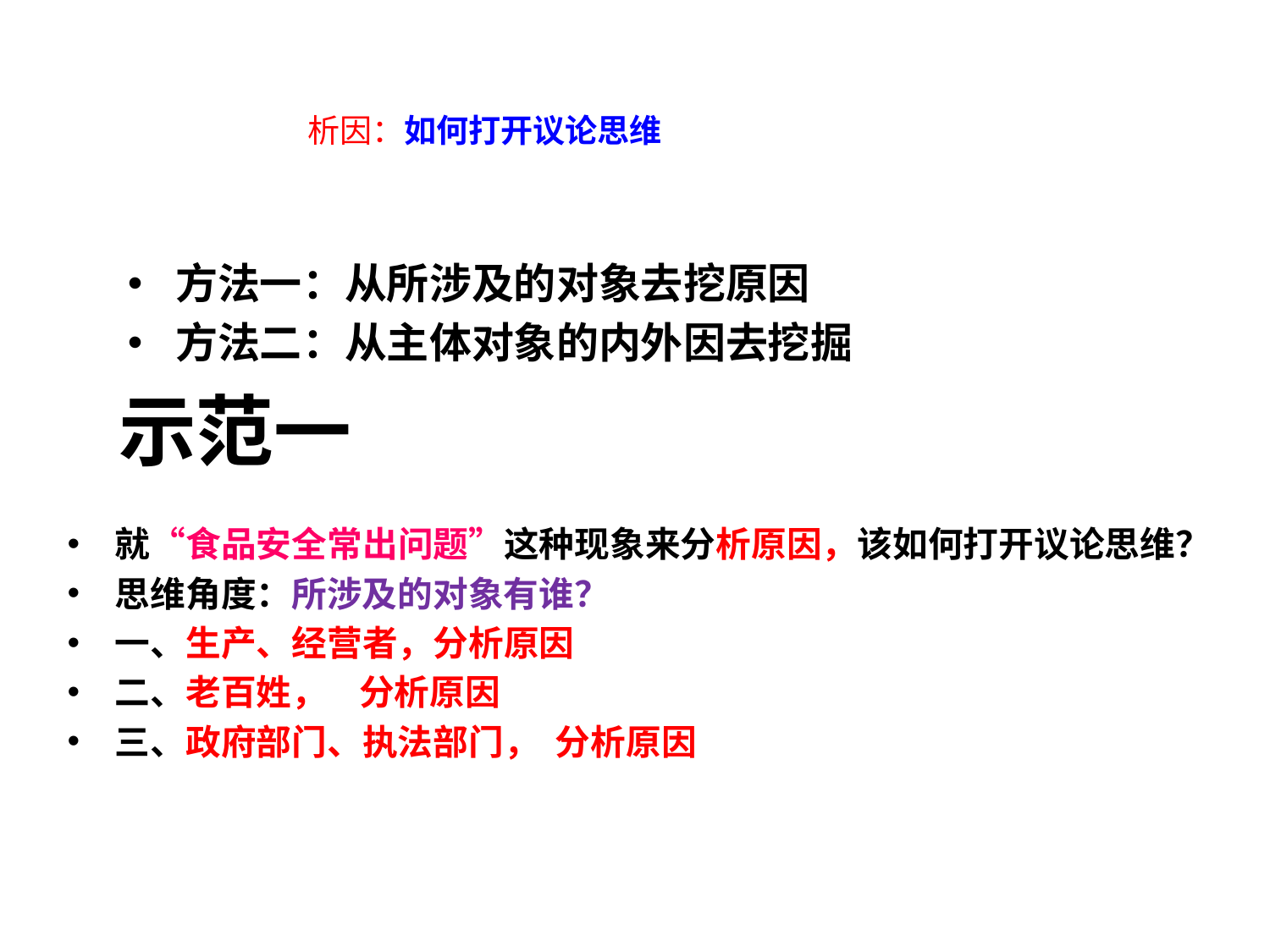

析因：如何打开议论思维

方法一：从所涉及的对象去挖原因
方法二：从主体对象的内外因去挖掘

示范一
就“食品安全常出问题”这种现象来分析原因，该如何打开议论思维？
思维角度：所涉及的对象有谁？
一、生产、经营者，分析原因
二、老百姓，    分析原因
三、政府部门、执法部门，  分析原因